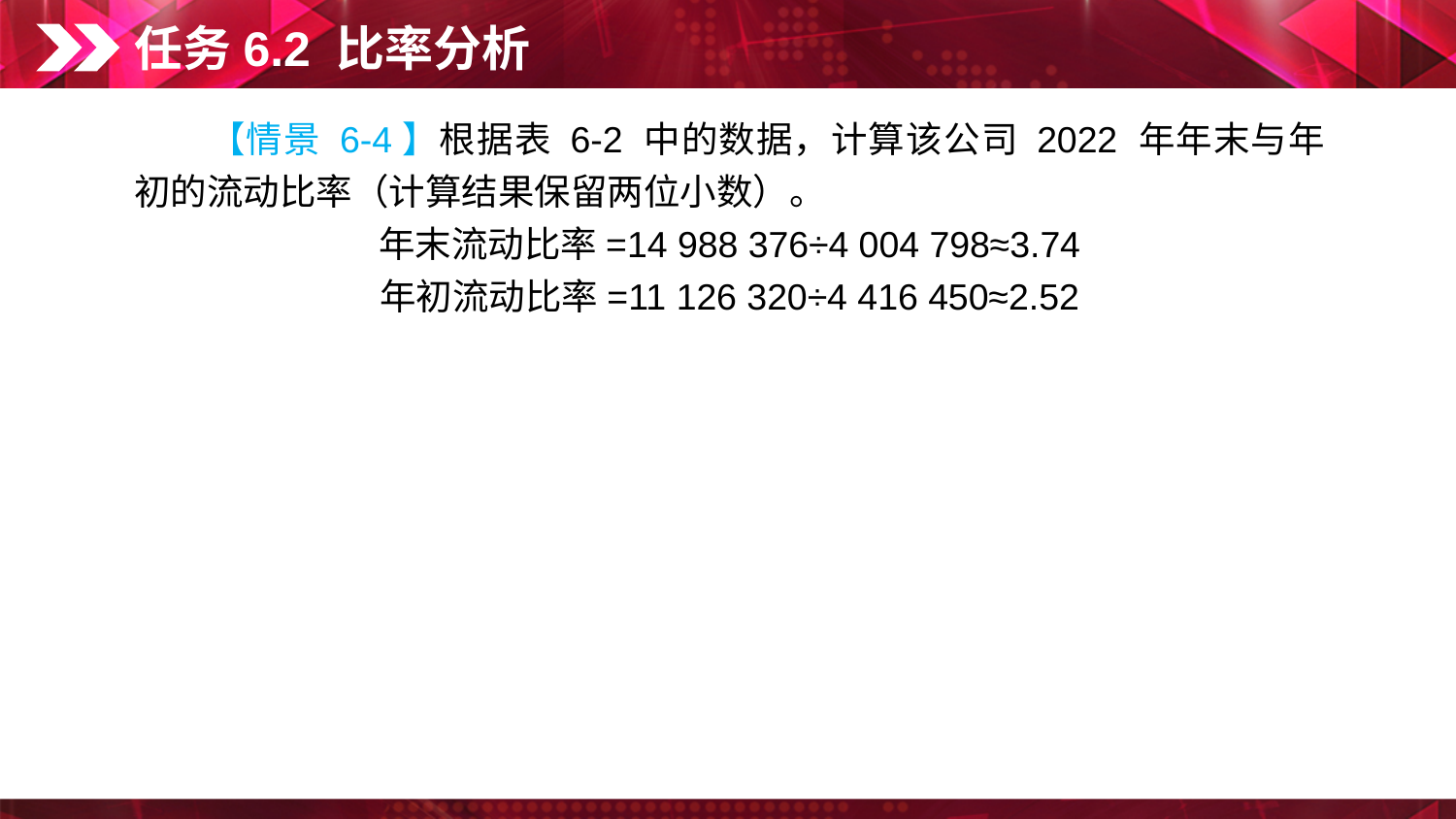

任务6.2 比率分析

　　【情景 6-4】根据表 6-2 中的数据，计算该公司 2022 年年末与年初的流动比率（计算结果保留两位小数）。
年末流动比率=14 988 376÷4 004 798≈3.74
年初流动比率=11 126 320÷4 416 450≈2.52